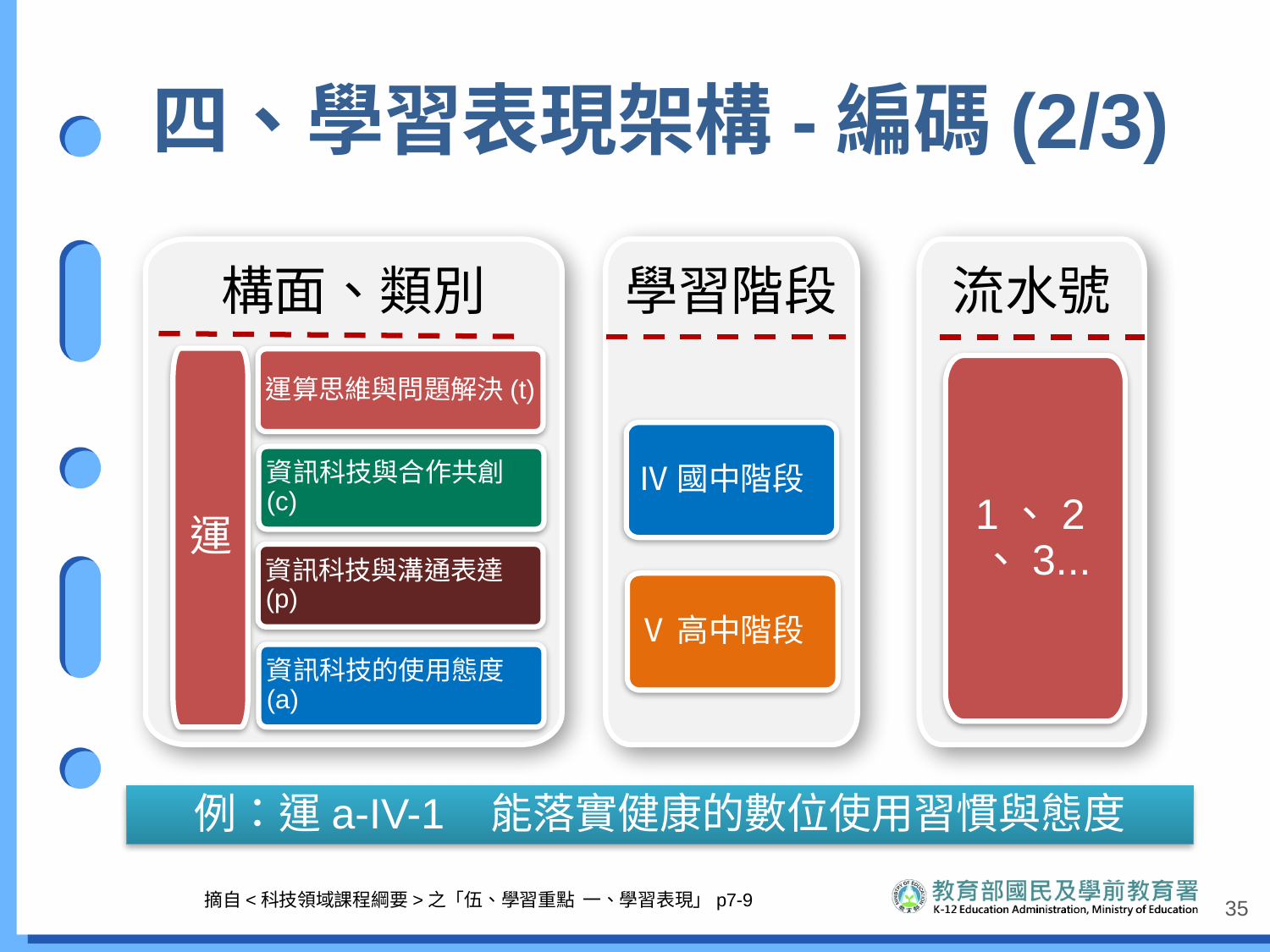

# 四、學習表現架構-編碼(2/3)
構面、類別
學習階段
流水號
運
運算思維與問題解決(t)
1、2、3...
Ⅳ國中階段
資訊科技與合作共創(c)
資訊科技與溝通表達(p)
Ⅴ高中階段
資訊科技的使用態度(a)
例：運a-IV-1   能落實健康的數位使用習慣與態度
摘自<科技領域課程綱要>之「伍、學習重點  一、學習表現」p7-9
35